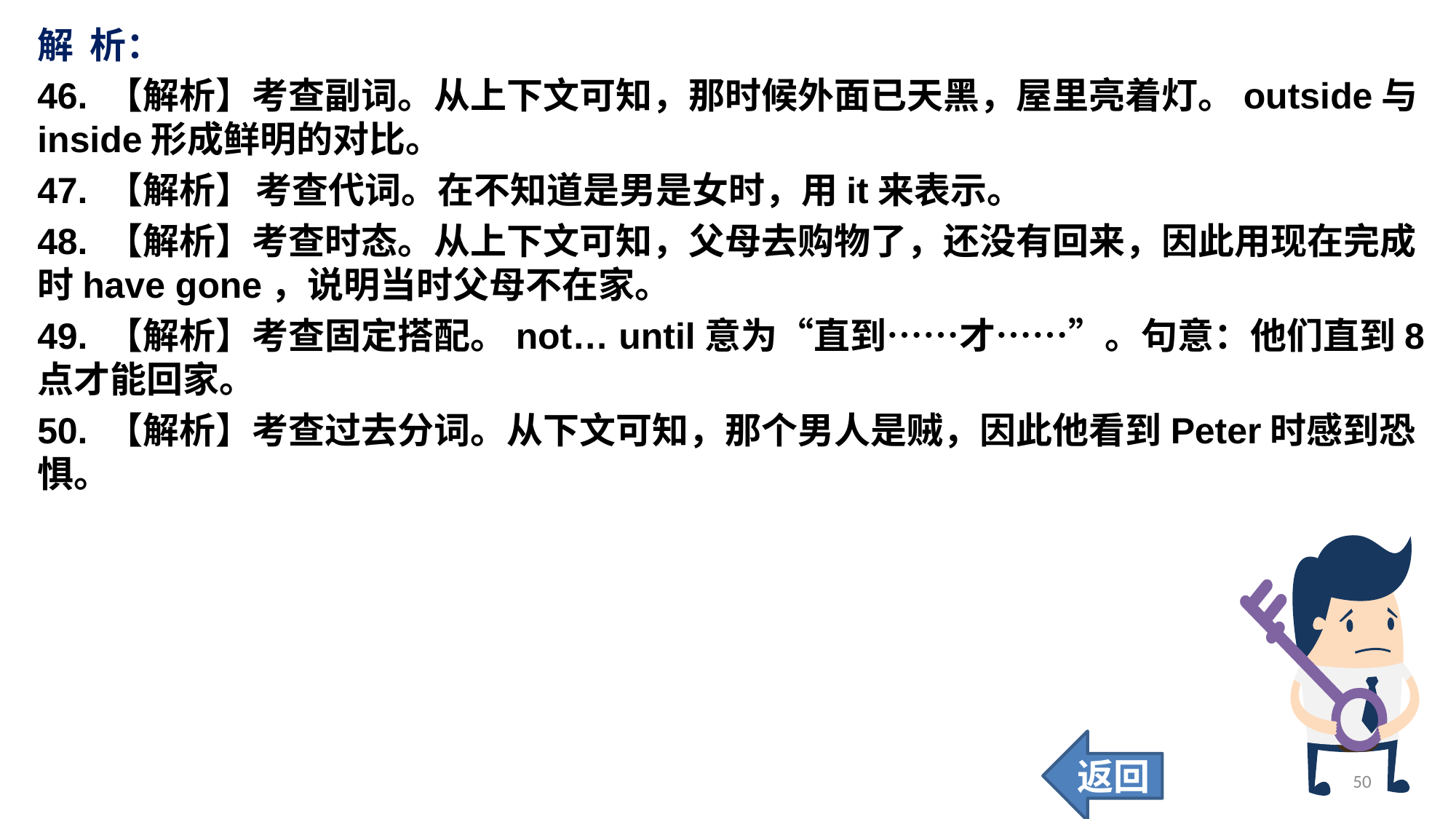

解  析：
46. 【解析】考查副词。从上下文可知，那时候外面已天黑，屋里亮着灯。outside与inside形成鲜明的对比。
47. 【解析】	考查代词。在不知道是男是女时，用it来表示。
48. 【解析】考查时态。从上下文可知，父母去购物了，还没有回来，因此用现在完成时have gone，说明当时父母不在家。
49. 【解析】考查固定搭配。not… until意为“直到……才……”。句意：他们直到8点才能回家。
50. 【解析】考查过去分词。从下文可知，那个男人是贼，因此他看到Peter时感到恐惧。

返回
50